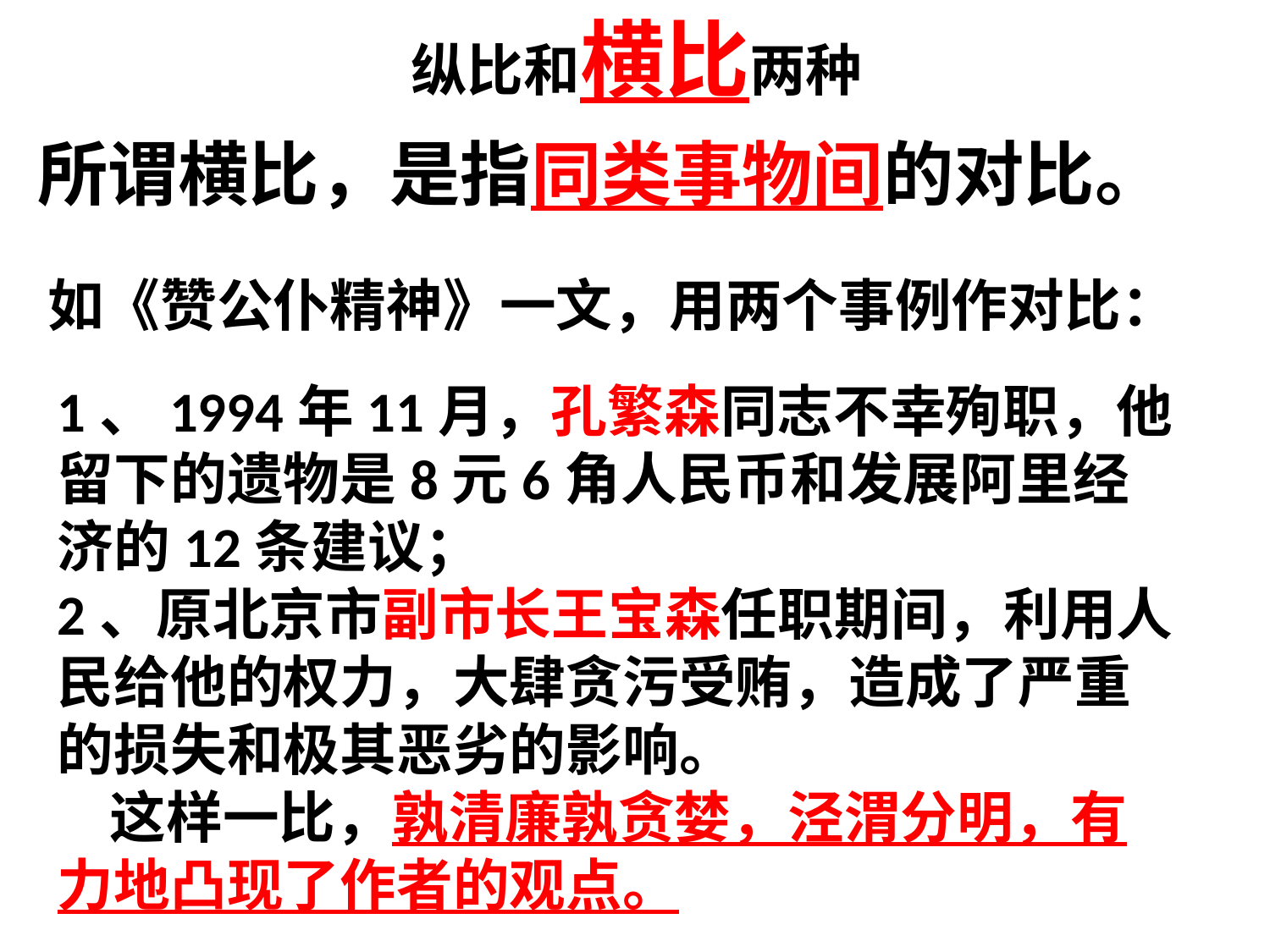

纵比和横比两种
所谓横比，是指同类事物间的对比。
如《赞公仆精神》一文，用两个事例作对比：
1、1994年11月，孔繁森同志不幸殉职，他留下的遗物是8元6角人民币和发展阿里经济的12条建议；
2、原北京市副市长王宝森任职期间，利用人民给他的权力，大肆贪污受贿，造成了严重的损失和极其恶劣的影响。
   这样一比，孰清廉孰贪婪，泾渭分明，有力地凸现了作者的观点。